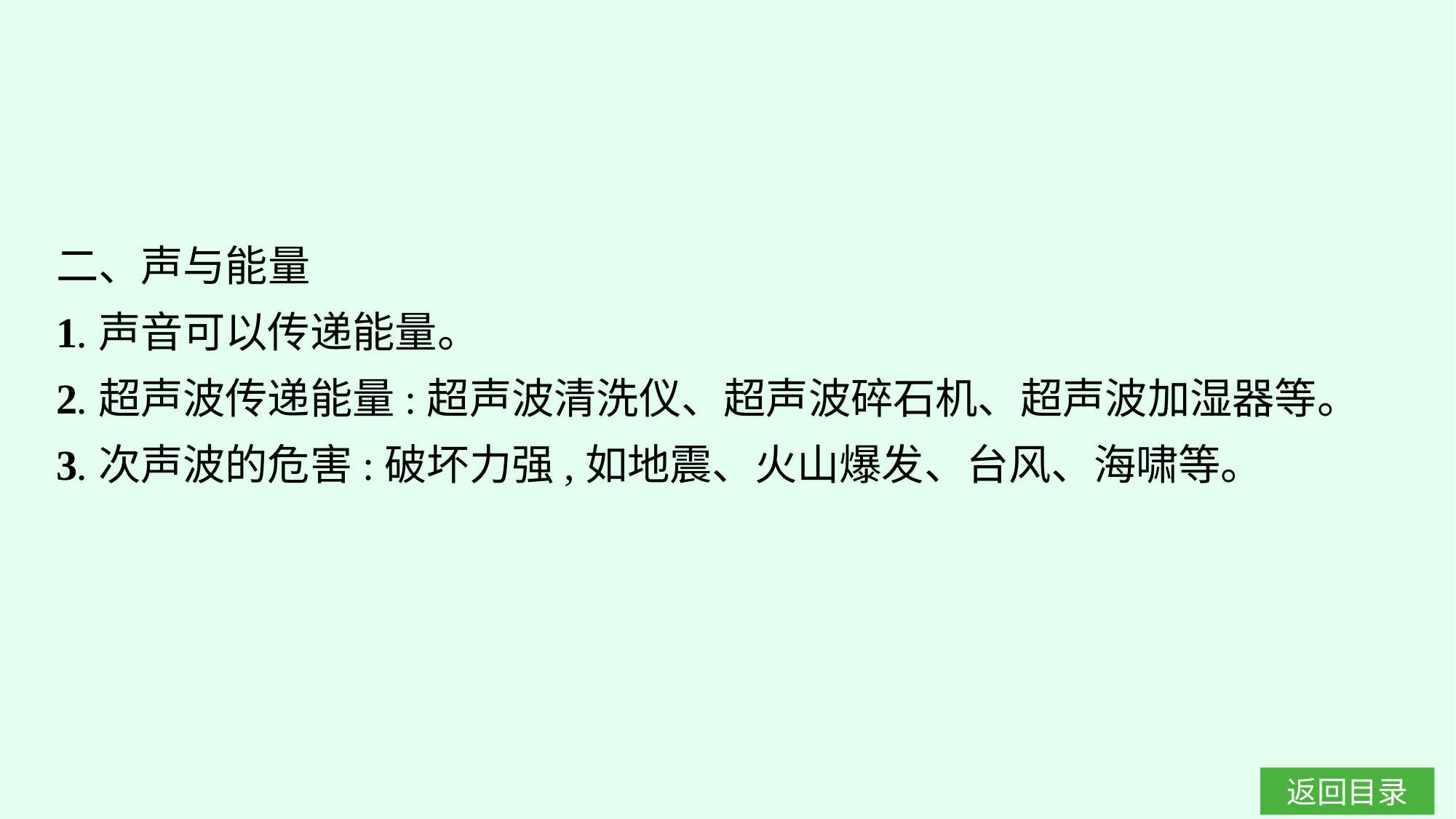

二、声与能量
1.声音可以传递能量。
2.超声波传递能量:超声波清洗仪、超声波碎石机、超声波加湿器等。
3.次声波的危害:破坏力强,如地震、火山爆发、台风、海啸等。